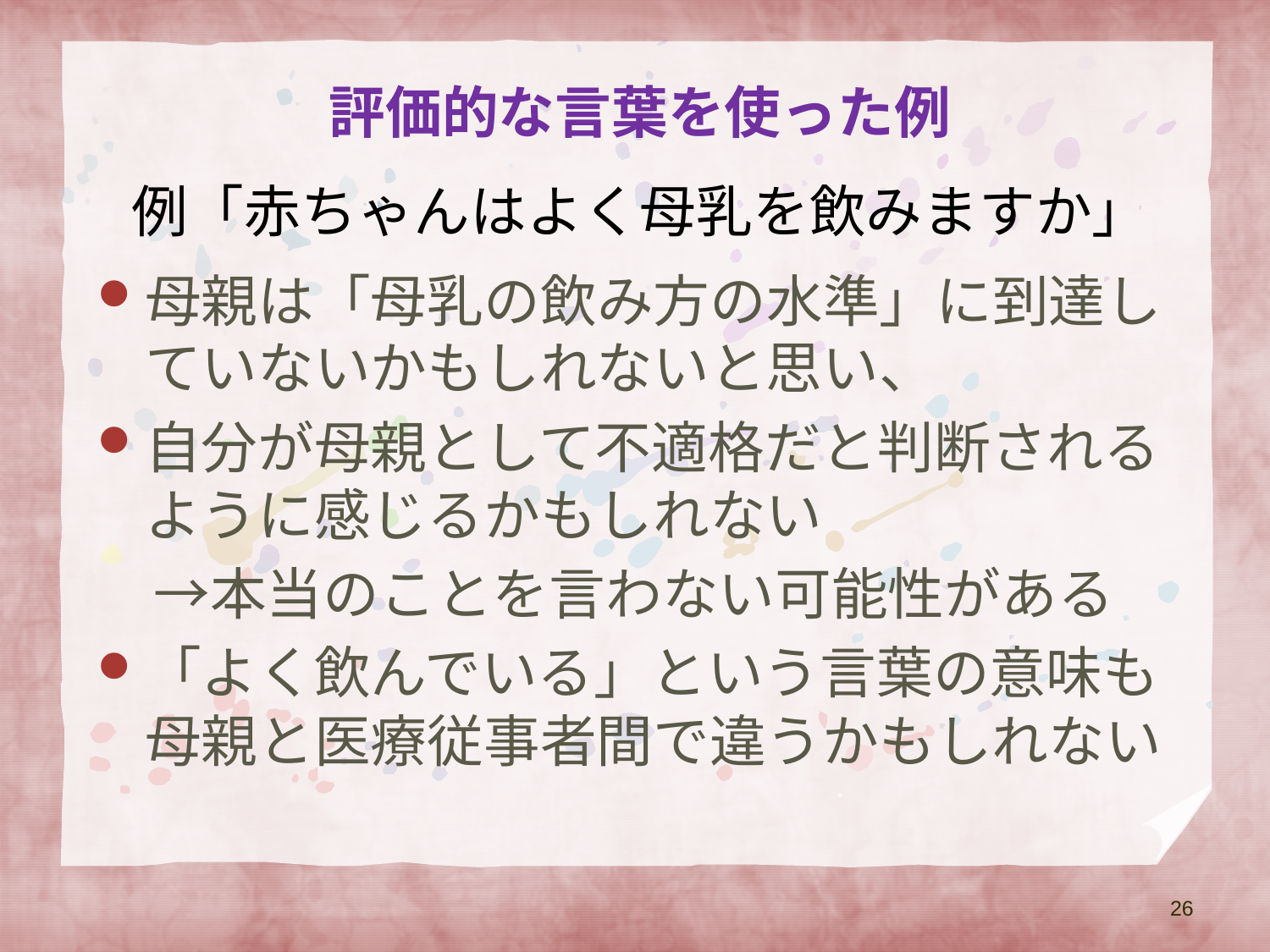

評価的な言葉を使った例
# 例「赤ちゃんはよく母乳を飲みますか」
母親は「母乳の飲み方の水準」に到達していないかもしれないと思い、
自分が母親として不適格だと判断されるように感じるかもしれない
　→本当のことを言わない可能性がある
「よく飲んでいる」という言葉の意味も母親と医療従事者間で違うかもしれない
26